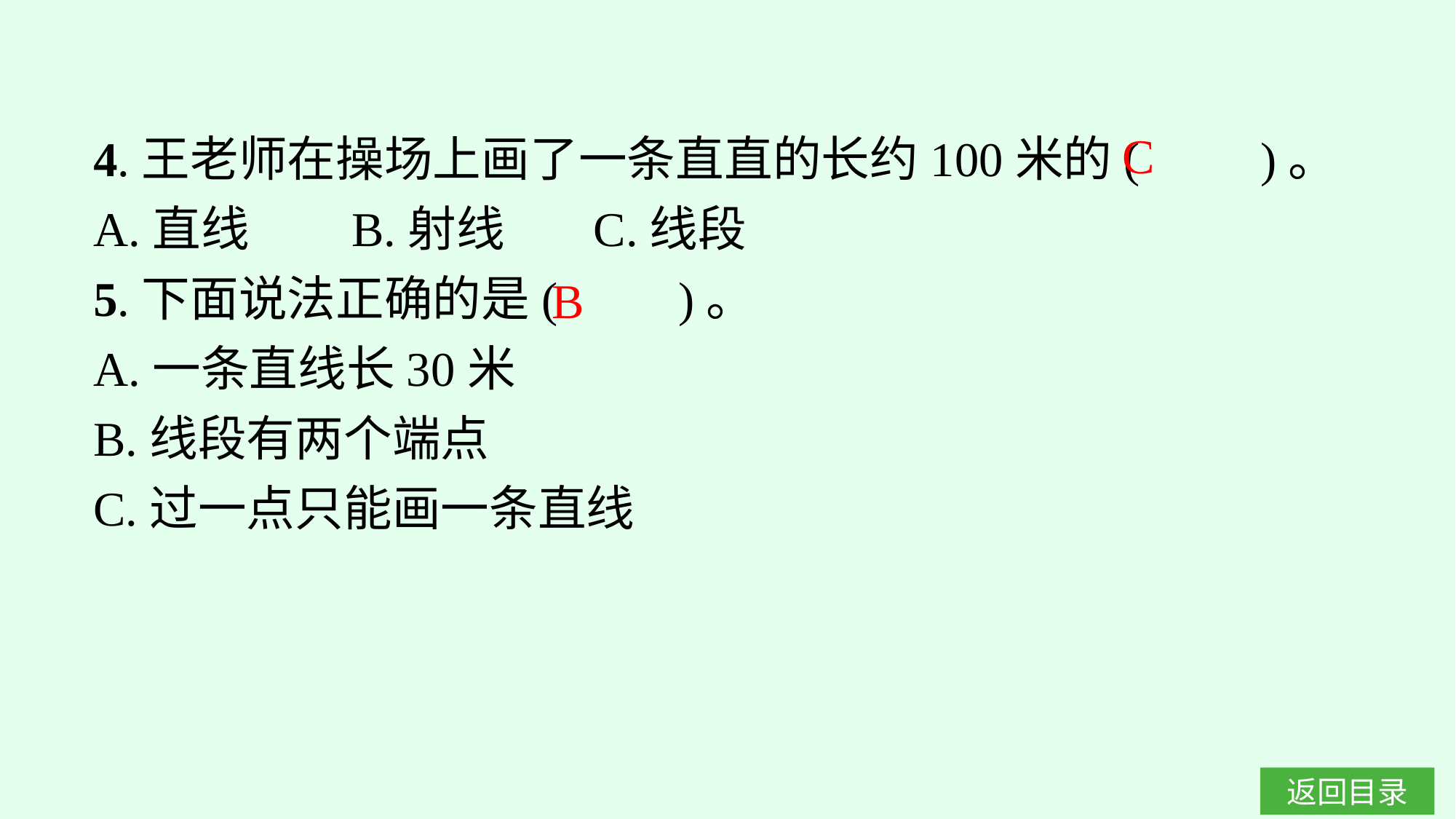

C
4.王老师在操场上画了一条直直的长约100米的(　　)。
A.直线	B.射线	C.线段
5.下面说法正确的是(　　)。
A.一条直线长30米
B.线段有两个端点
C.过一点只能画一条直线
B